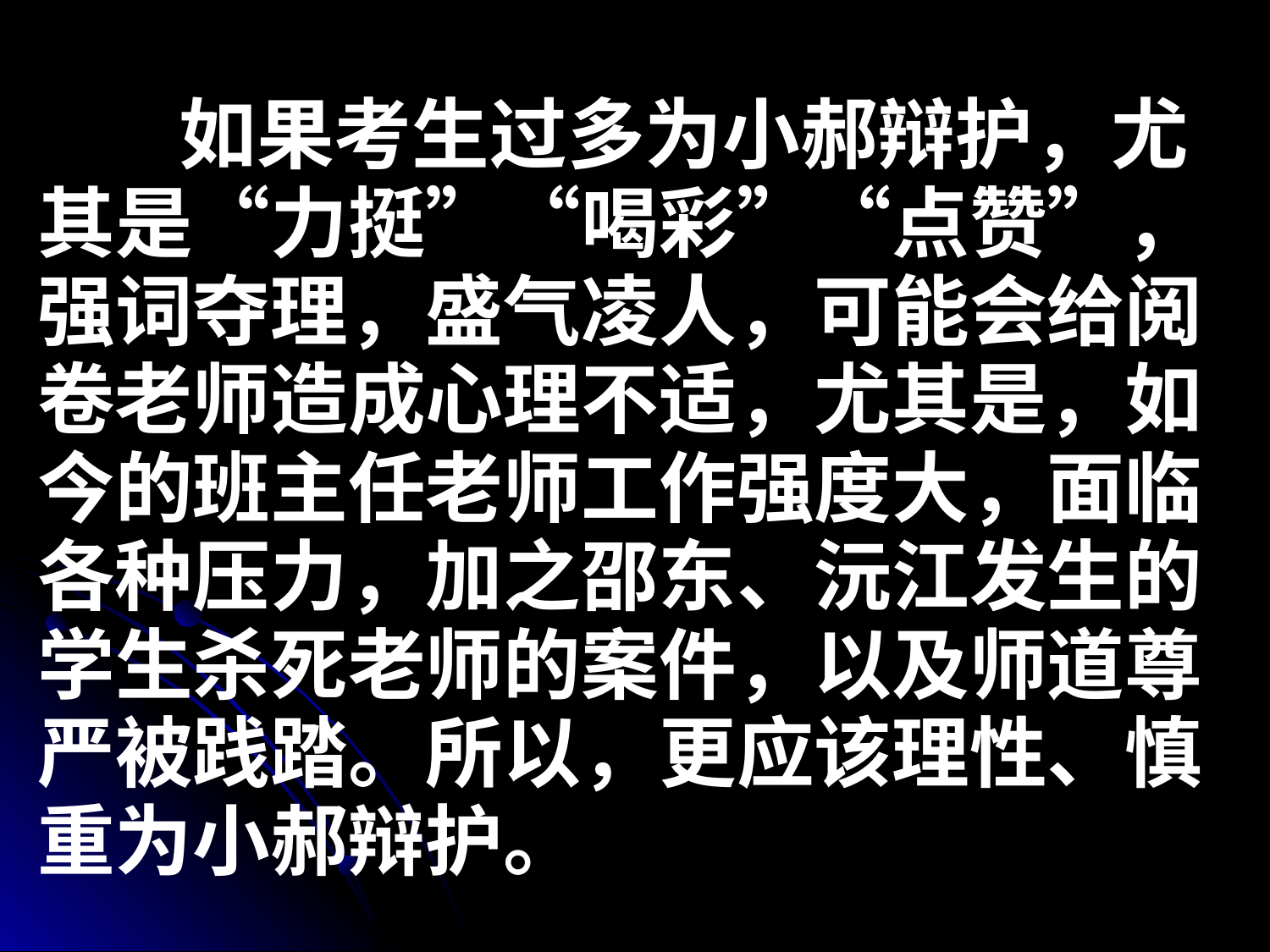

如果考生过多为小郝辩护，尤其是“力挺”“喝彩”“点赞”，强词夺理，盛气凌人，可能会给阅卷老师造成心理不适，尤其是，如今的班主任老师工作强度大，面临各种压力，加之邵东、沅江发生的学生杀死老师的案件，以及师道尊严被践踏。所以，更应该理性、慎重为小郝辩护。